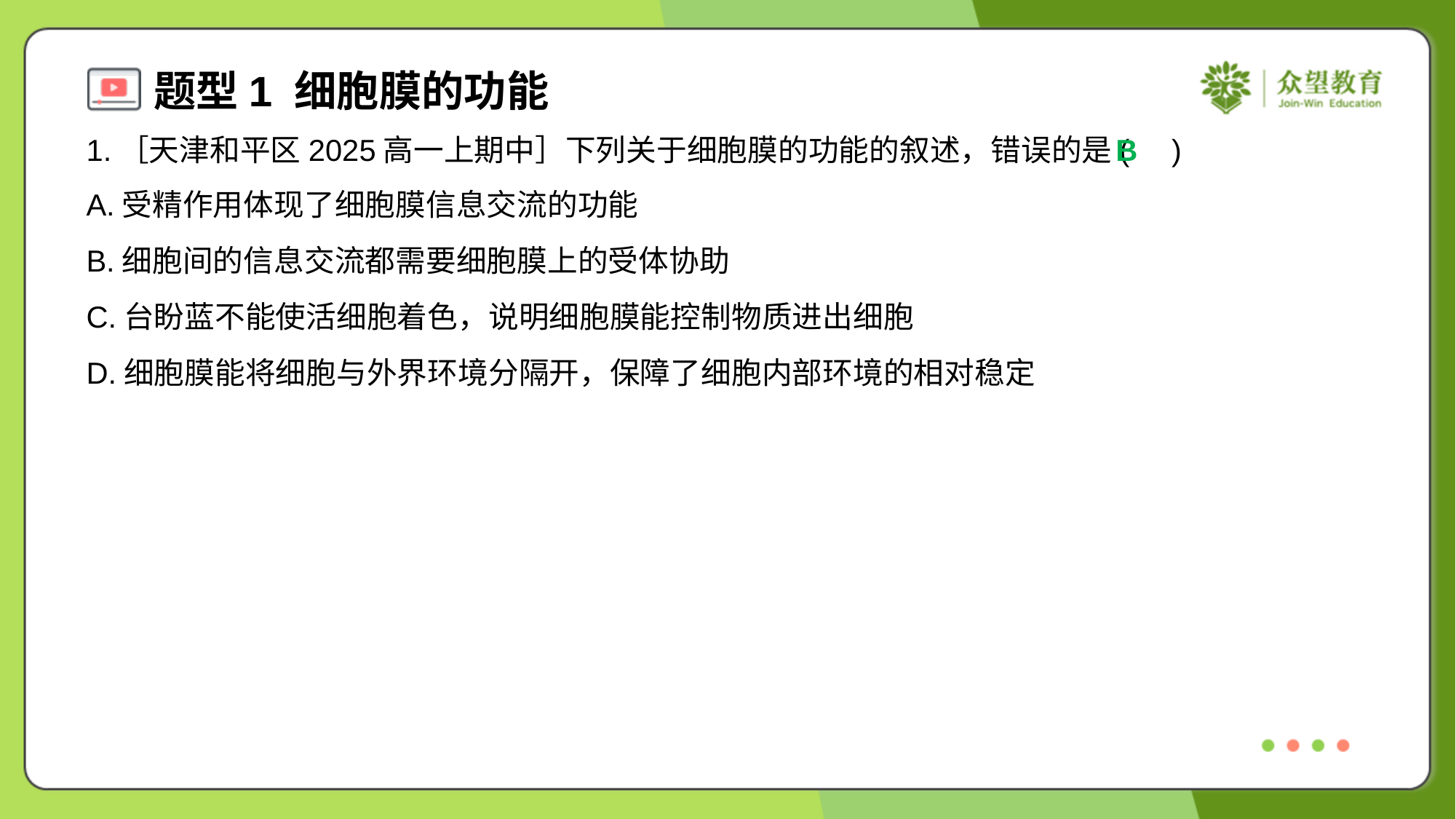

1.［天津和平区2025高一上期中］下列关于细胞膜的功能的叙述，错误的是(     )
B
A.受精作用体现了细胞膜信息交流的功能
B.细胞间的信息交流都需要细胞膜上的受体协助
C.台盼蓝不能使活细胞着色，说明细胞膜能控制物质进出细胞
D.细胞膜能将细胞与外界环境分隔开，保障了细胞内部环境的相对稳定